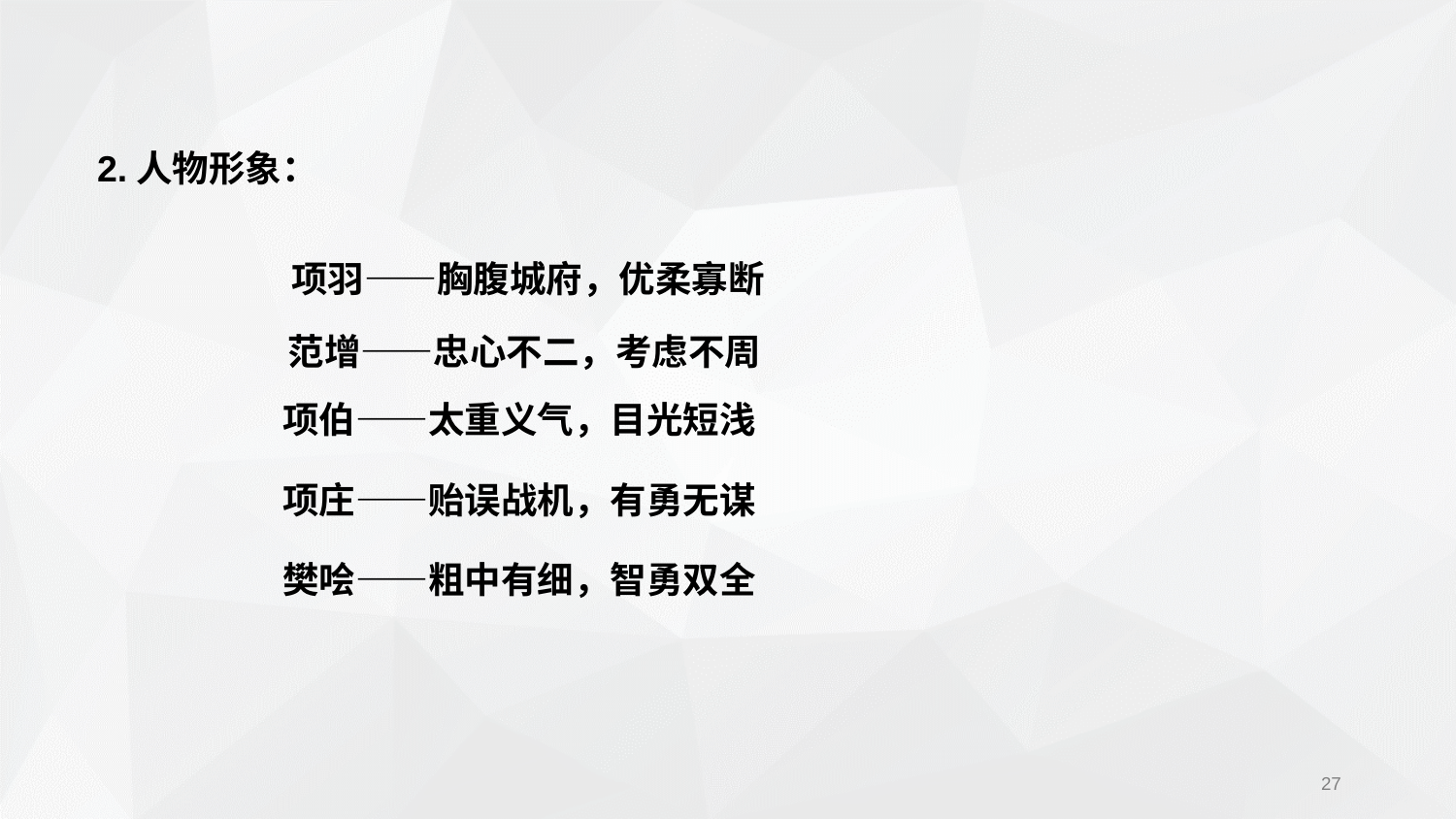

2.人物形象：
项羽——胸腹城府，优柔寡断
范增——忠心不二，考虑不周
项伯——太重义气，目光短浅
项庄——贻误战机，有勇无谋
樊哙——粗中有细，智勇双全
27